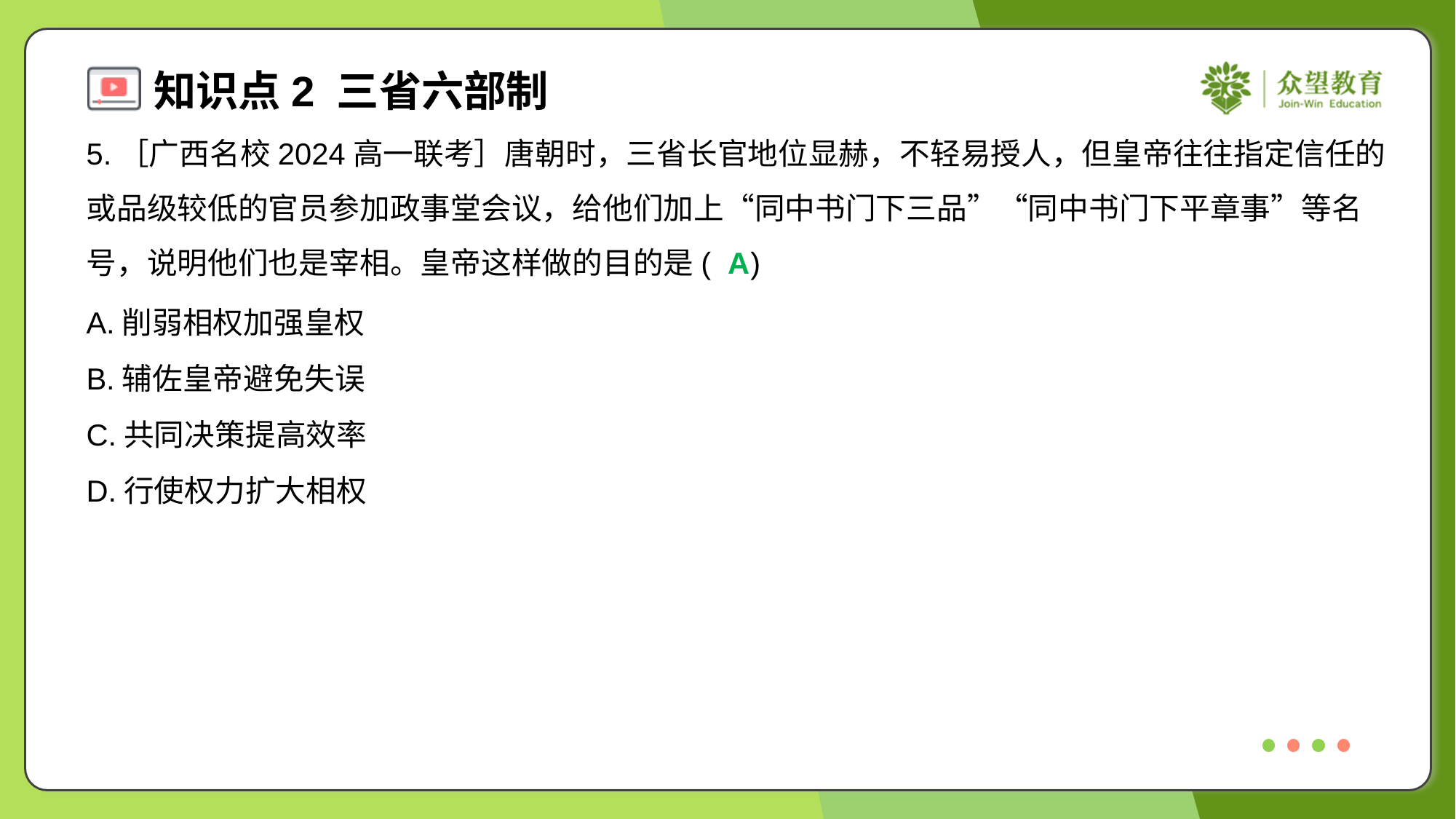

5.［广西名校2024高一联考］唐朝时，三省长官地位显赫，不轻易授人，但皇帝往往指定信任的
或品级较低的官员参加政事堂会议，给他们加上“同中书门下三品”“同中书门下平章事”等名
号，说明他们也是宰相。皇帝这样做的目的是(     )
A
A.削弱相权加强皇权
B.辅佐皇帝避免失误
C.共同决策提高效率
D.行使权力扩大相权